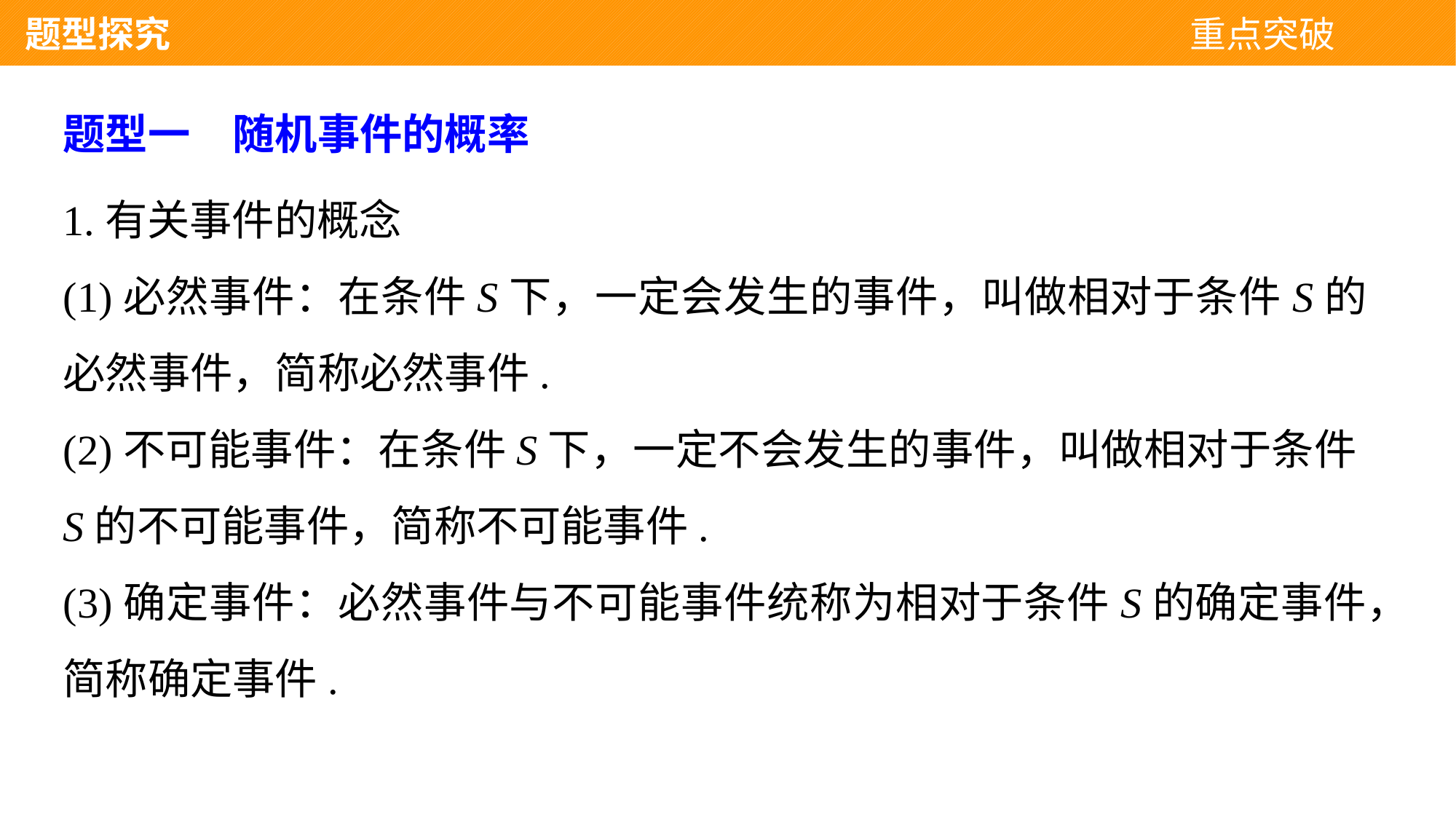

题型探究                                                                                                                             重点突破
题型一　随机事件的概率
1.有关事件的概念
(1)必然事件：在条件S下，一定会发生的事件，叫做相对于条件S的必然事件，简称必然事件.
(2)不可能事件：在条件S下，一定不会发生的事件，叫做相对于条件S的不可能事件，简称不可能事件.
(3)确定事件：必然事件与不可能事件统称为相对于条件S的确定事件，简称确定事件.